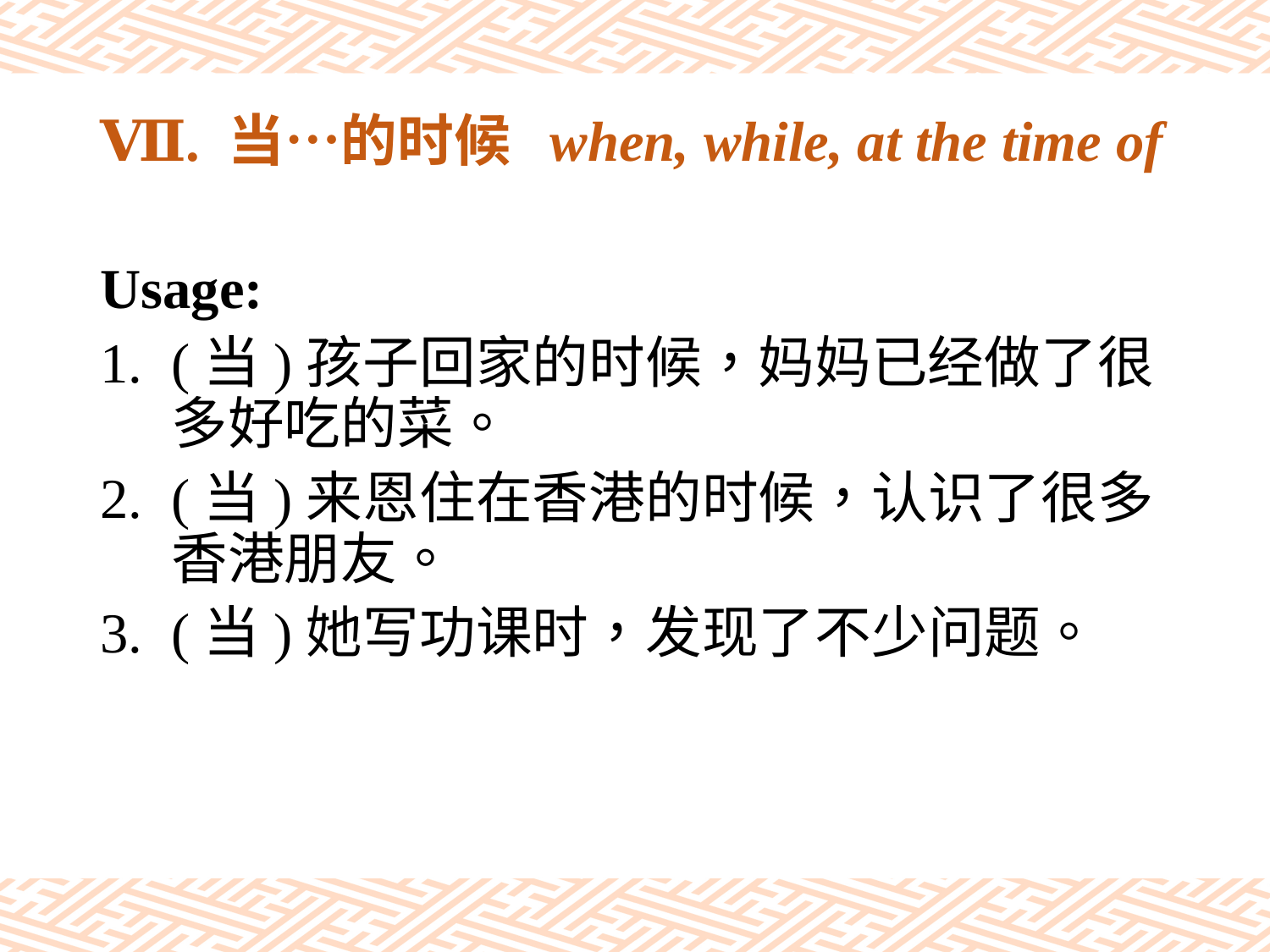

# Ⅶ. 当…的时候  when, while, at the time of
Usage:
(当)孩子回家的时候，妈妈已经做了很多好吃的菜。
(当)来恩住在香港的时候，认识了很多香港朋友。
(当)她写功课时，发现了不少问题。